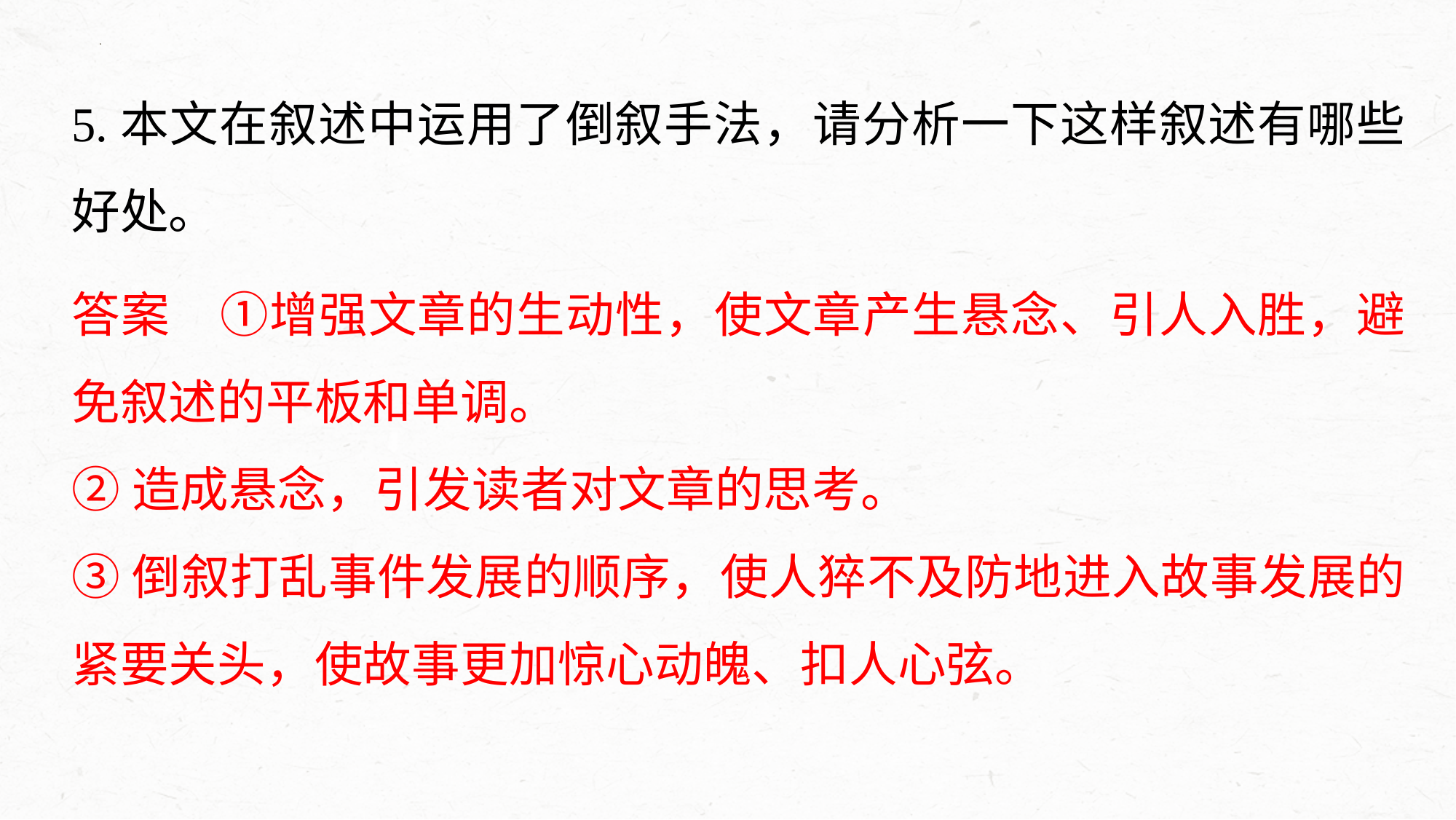

5.本文在叙述中运用了倒叙手法，请分析一下这样叙述有哪些好处。
答案　①增强文章的生动性，使文章产生悬念、引人入胜，避免叙述的平板和单调。
②造成悬念，引发读者对文章的思考。
③倒叙打乱事件发展的顺序，使人猝不及防地进入故事发展的紧要关头，使故事更加惊心动魄、扣人心弦。